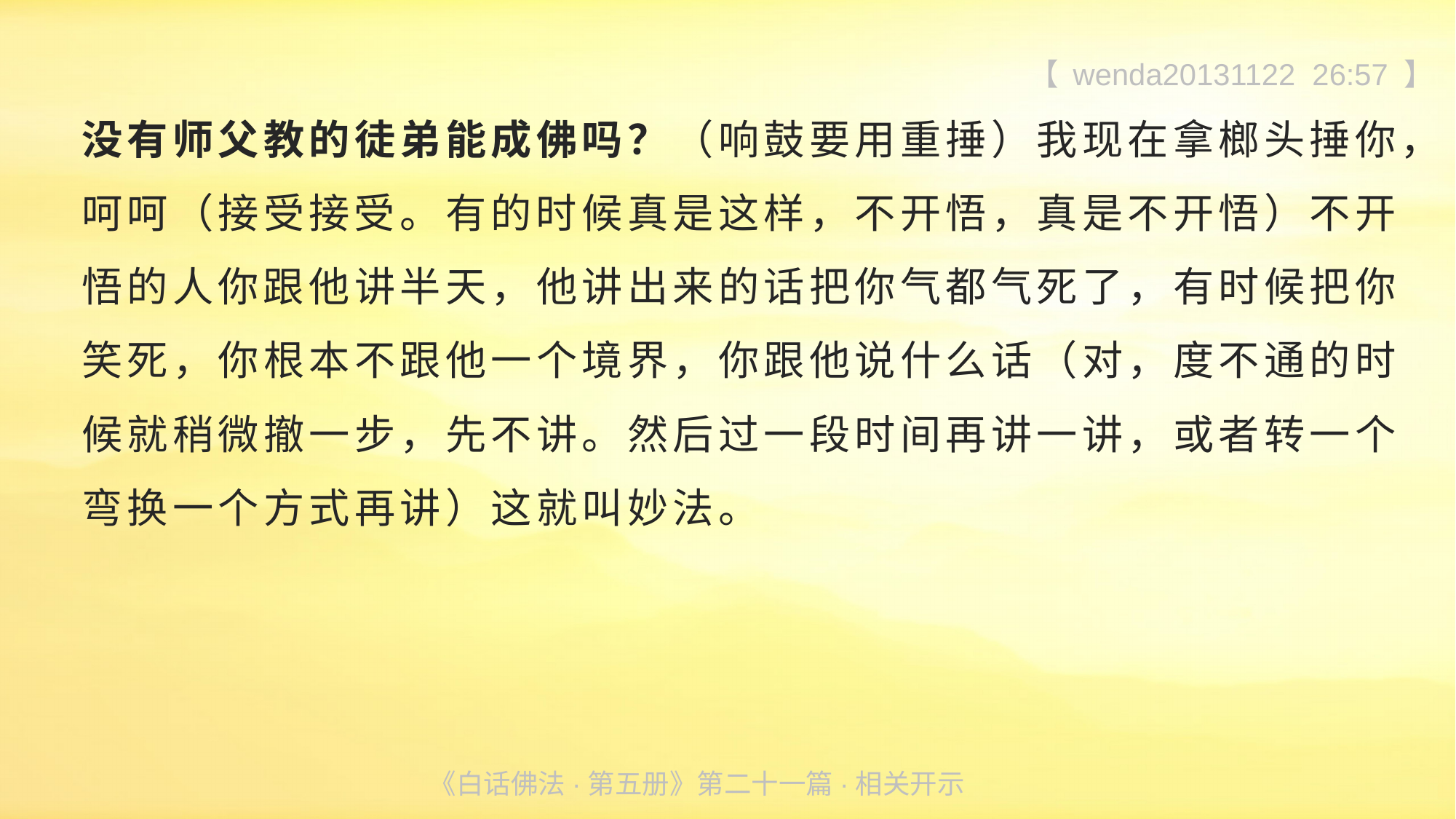

【 wenda20131122  26:57 】
没有师父教的徒弟能成佛吗？（响鼓要用重捶）我现在拿榔头捶你，呵呵（接受接受。有的时候真是这样，不开悟，真是不开悟）不开悟的人你跟他讲半天，他讲出来的话把你气都气死了，有时候把你笑死，你根本不跟他一个境界，你跟他说什么话（对，度不通的时候就稍微撤一步，先不讲。然后过一段时间再讲一讲，或者转一个弯换一个方式再讲）这就叫妙法。

《白话佛法·第五册》第二十一篇·相关开示